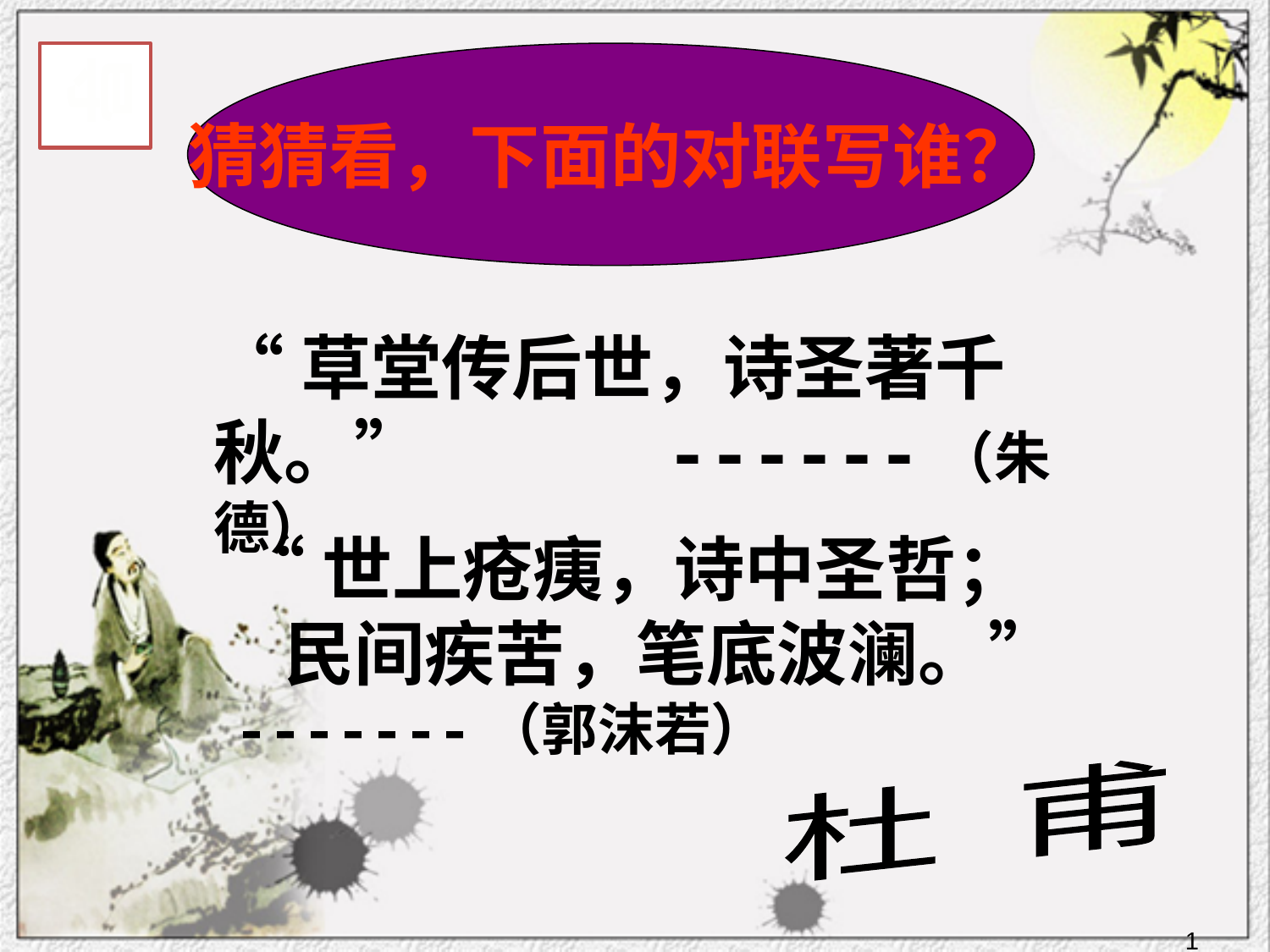

导
猜猜看，下面的对联写谁？
“草堂传后世，诗圣著千秋。”              ------（朱德）
“世上疮痍，诗中圣哲；
  民间疾苦，笔底波澜。”
-------（郭沫若）
杜  甫
1